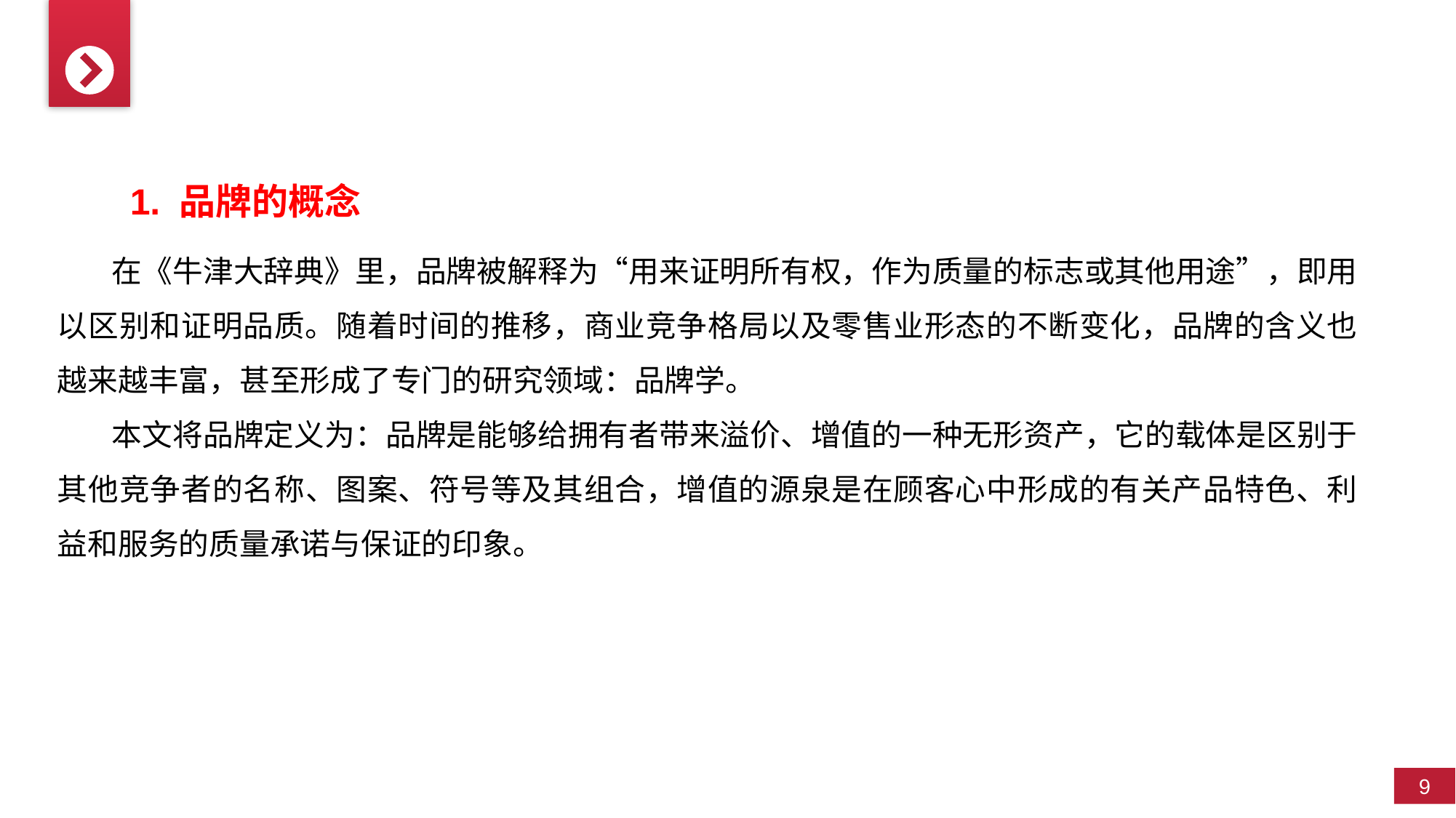

1. 品牌的概念
在《牛津大辞典》里，品牌被解释为“用来证明所有权，作为质量的标志或其他用途”，即用以区别和证明品质。随着时间的推移，商业竞争格局以及零售业形态的不断变化，品牌的含义也越来越丰富，甚至形成了专门的研究领域：品牌学。
本文将品牌定义为：品牌是能够给拥有者带来溢价、增值的一种无形资产，它的载体是区别于其他竞争者的名称、图案、符号等及其组合，增值的源泉是在顾客心中形成的有关产品特色、利益和服务的质量承诺与保证的印象。